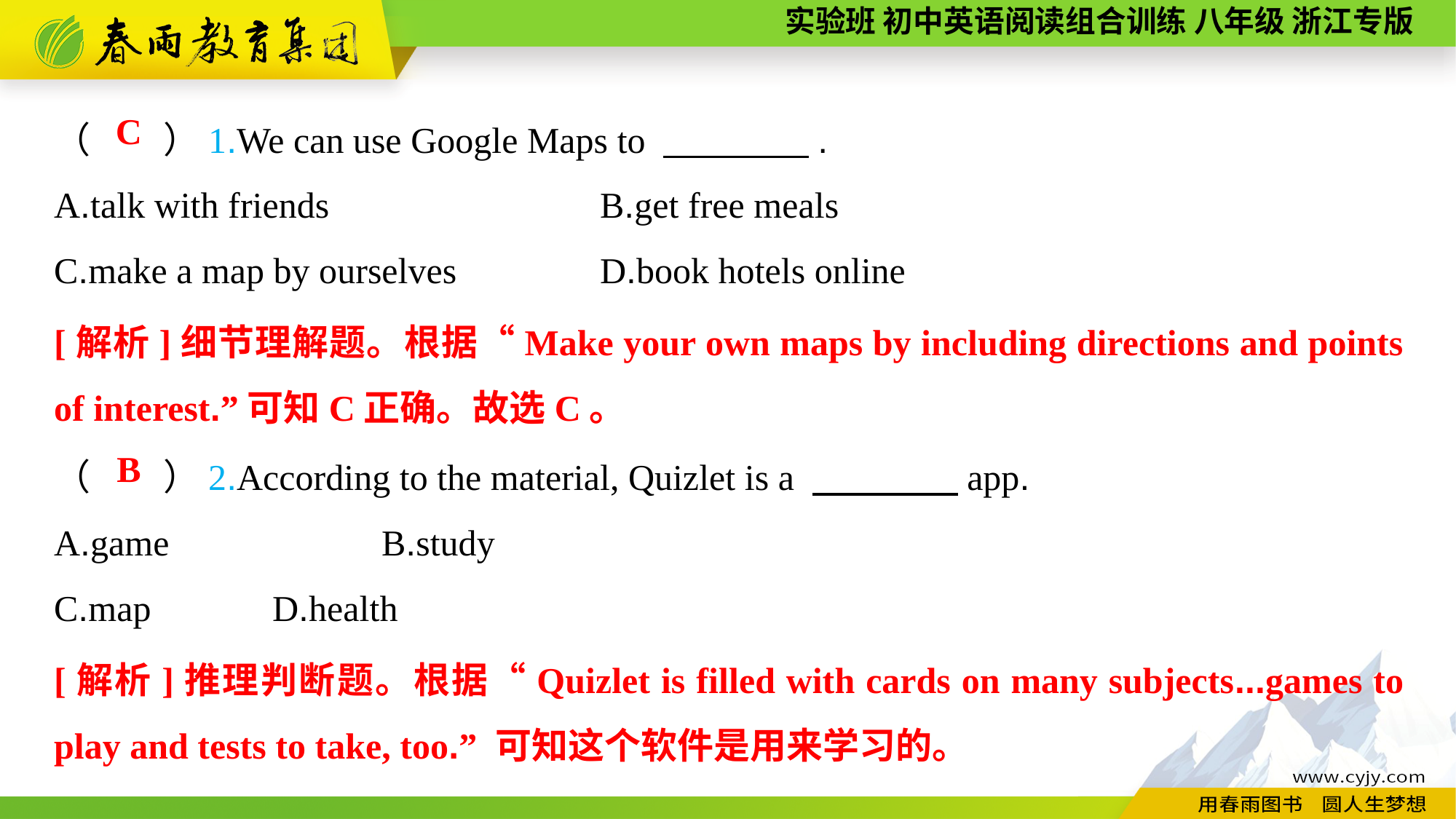

（　　）1.We can use Google Maps to 　　　　.
A.talk with friends			B.get free meals
C.make a map by ourselves		D.book hotels online
C
[解析]细节理解题。根据“Make your own maps by including directions and points of interest.”可知C正确。故选C。
（　　）2.According to the material, Quizlet is a 　　　　app.
A.game		B.study
C.map		D.health
B
[解析]推理判断题。根据“Quizlet is filled with cards on many subjects...games to play and tests to take, too.” 可知这个软件是用来学习的。